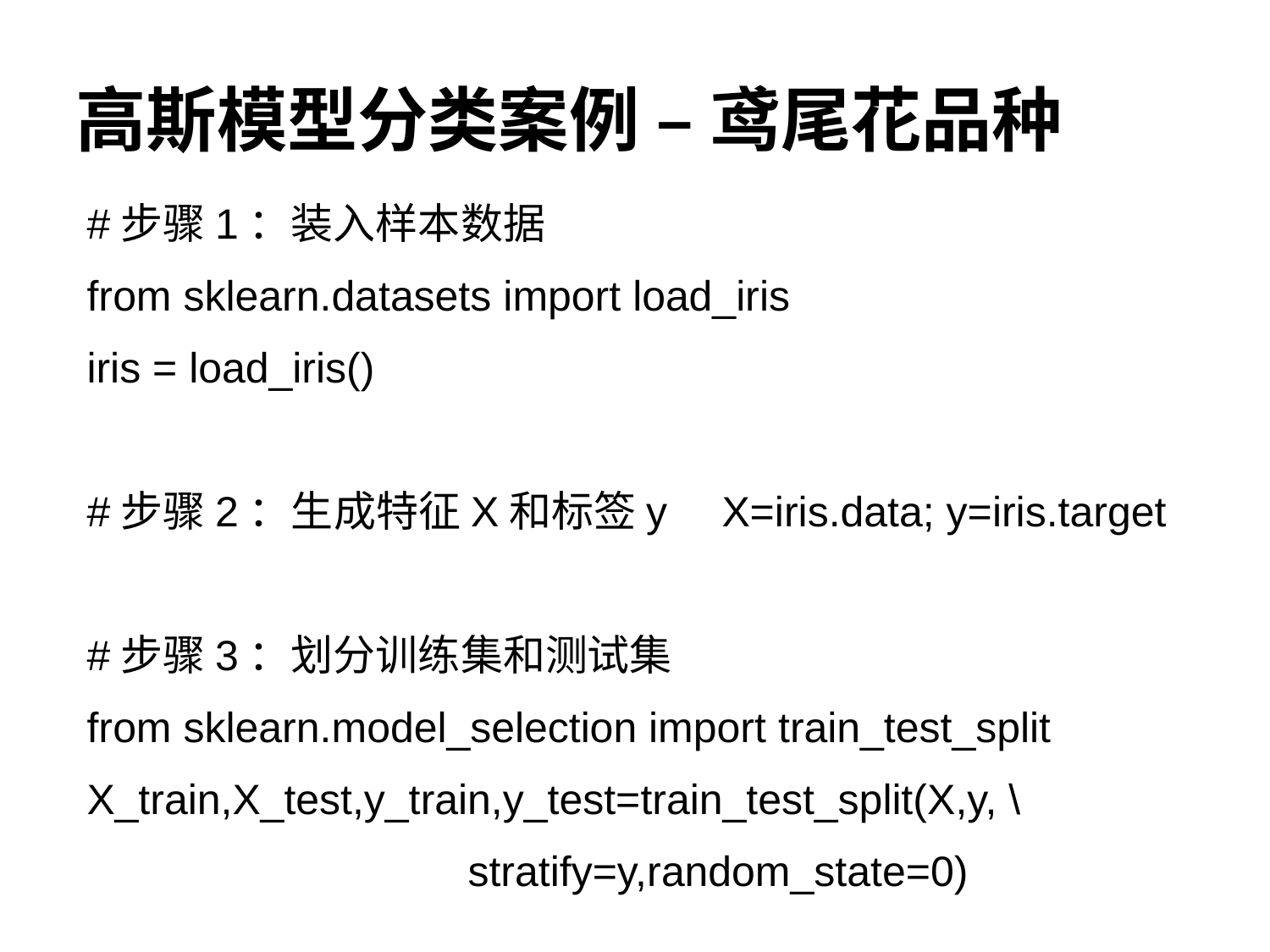

# 高斯模型分类案例 – 鸢尾花品种
#步骤1：装入样本数据
from sklearn.datasets import load_iris
iris = load_iris()

#步骤2：生成特征X和标签y	X=iris.data; y=iris.target

#步骤3：划分训练集和测试集
from sklearn.model_selection import train_test_split
X_train,X_test,y_train,y_test=train_test_split(X,y, \
			stratify=y,random_state=0)